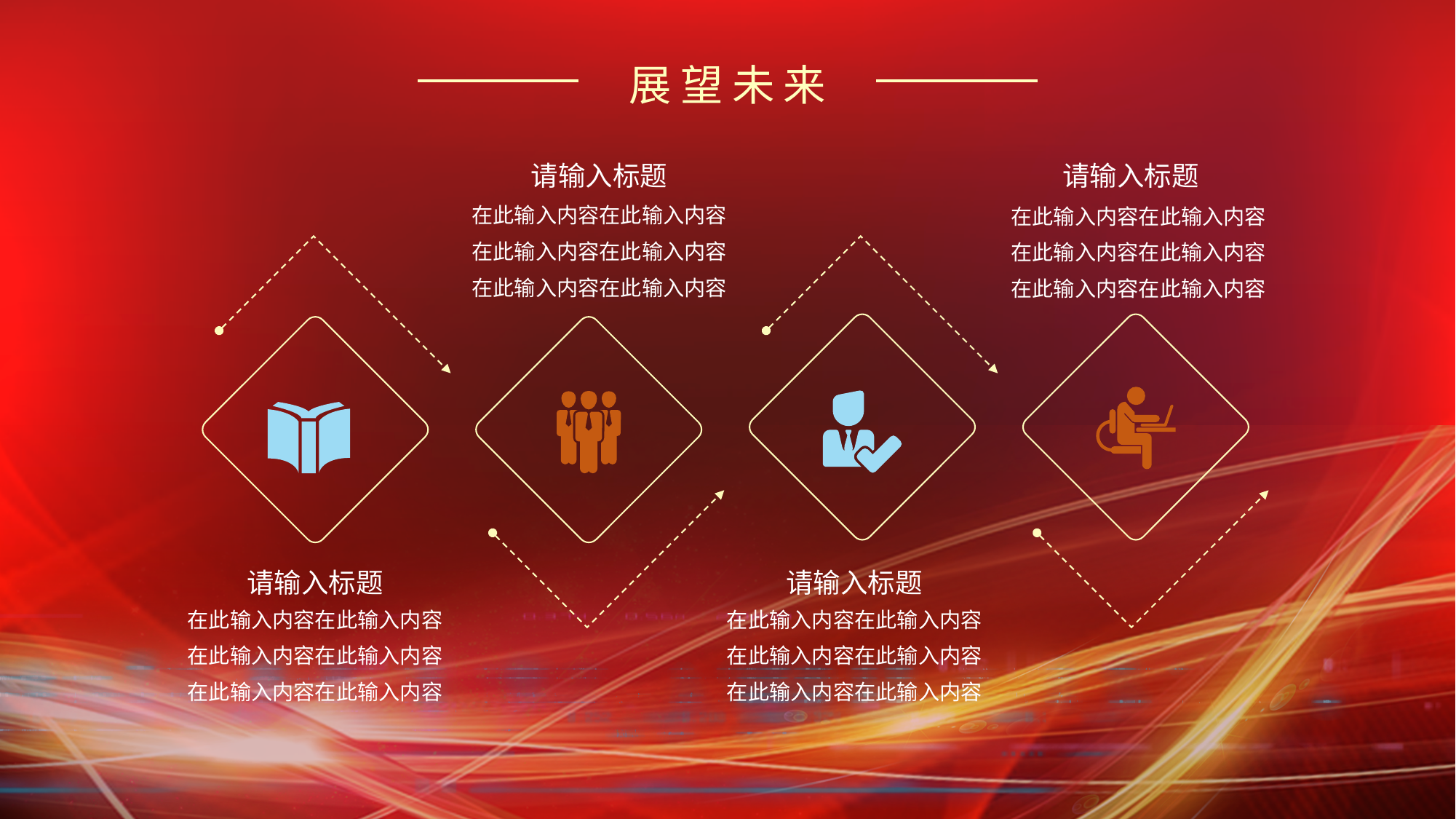

展望未来
请输入标题
请输入标题
在此输入内容在此输入内容在此输入内容在此输入内容在此输入内容在此输入内容
在此输入内容在此输入内容在此输入内容在此输入内容在此输入内容在此输入内容

请输入标题
请输入标题
在此输入内容在此输入内容在此输入内容在此输入内容在此输入内容在此输入内容
在此输入内容在此输入内容在此输入内容在此输入内容在此输入内容在此输入内容